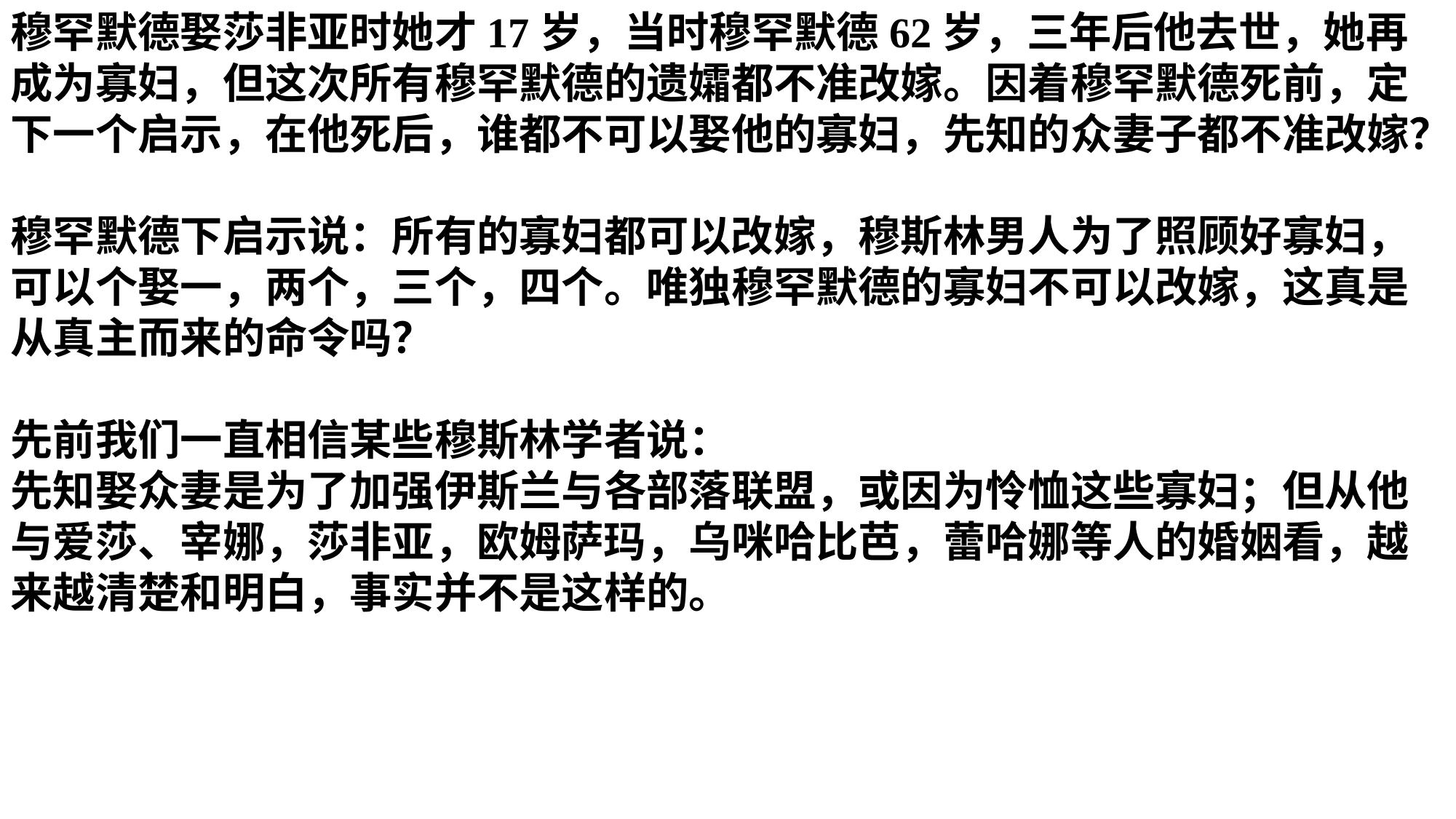

穆罕默德娶莎非亚时她才17岁，当时穆罕默德62岁，三年后他去世，她再成为寡妇，但这次所有穆罕默德的遗孀都不准改嫁。因着穆罕默德死前，定下一个启示，在他死后，谁都不可以娶他的寡妇，先知的众妻子都不准改嫁？

穆罕默德下启示说：所有的寡妇都可以改嫁，穆斯林男人为了照顾好寡妇，可以个娶一，两个，三个，四个。唯独穆罕默德的寡妇不可以改嫁，这真是从真主而来的命令吗？

先前我们一直相信某些穆斯林学者说：
先知娶众妻是为了加强伊斯兰与各部落联盟，或因为怜恤这些寡妇；但从他与爱莎、宰娜，莎非亚，欧姆萨玛，乌咪哈比芭，蕾哈娜等人的婚姻看，越来越清楚和明白，事实并不是这样的。